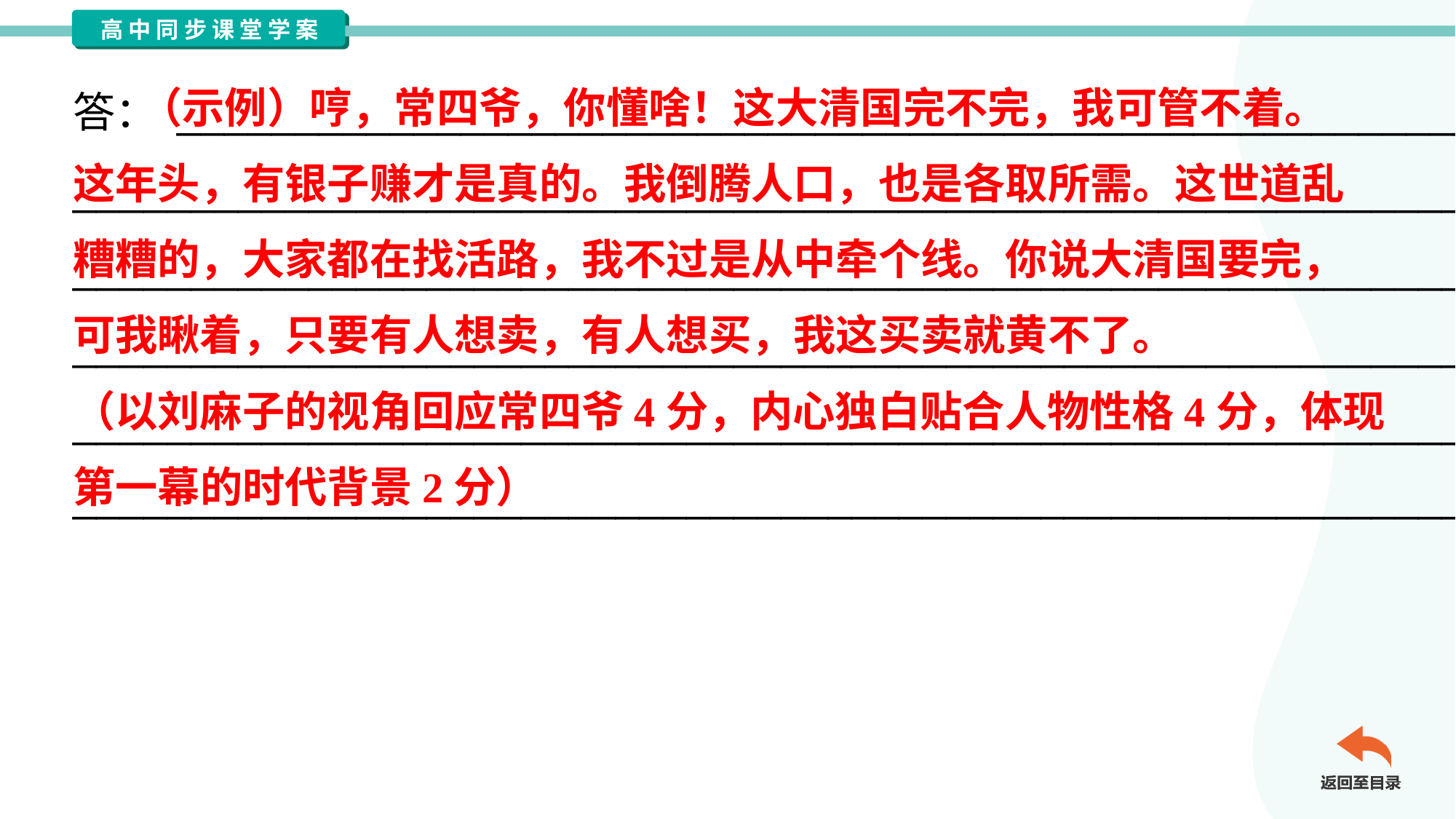

（示例）哼，常四爷，你懂啥！这大清国完不完，我可管不着。
这年头，有银子赚才是真的。我倒腾人口，也是各取所需。这世道乱
糟糟的，大家都在找活路，我不过是从中牵个线。你说大清国要完，
可我瞅着，只要有人想卖，有人想买，我这买卖就黄不了。
（以刘麻子的视角回应常四爷4分，内心独白贴合人物性格4分，体现
第一幕的时代背景2分）
答： ________________________________________________________
_____________________________________________________________
_____________________________________________________________
_____________________________________________________________
_____________________________________________________________
_____________________________________________________________